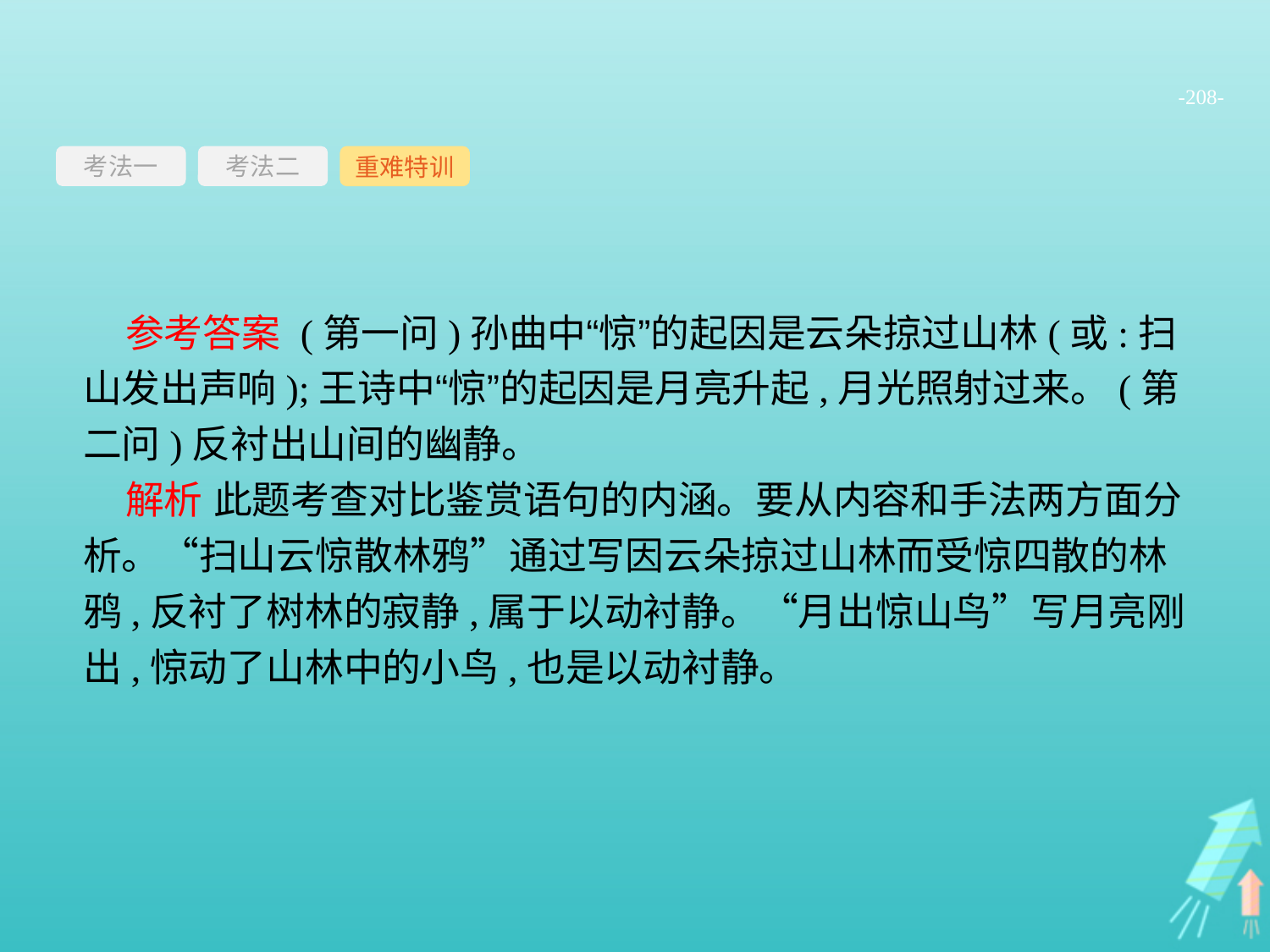

-208-
考法一
重难特训
考法二
参考答案 (第一问)孙曲中“惊”的起因是云朵掠过山林(或:扫山发出声响);王诗中“惊”的起因是月亮升起,月光照射过来。(第二问)反衬出山间的幽静。
解析 此题考查对比鉴赏语句的内涵。要从内容和手法两方面分析。“扫山云惊散林鸦”通过写因云朵掠过山林而受惊四散的林鸦,反衬了树林的寂静,属于以动衬静。“月出惊山鸟”写月亮刚出,惊动了山林中的小鸟,也是以动衬静。